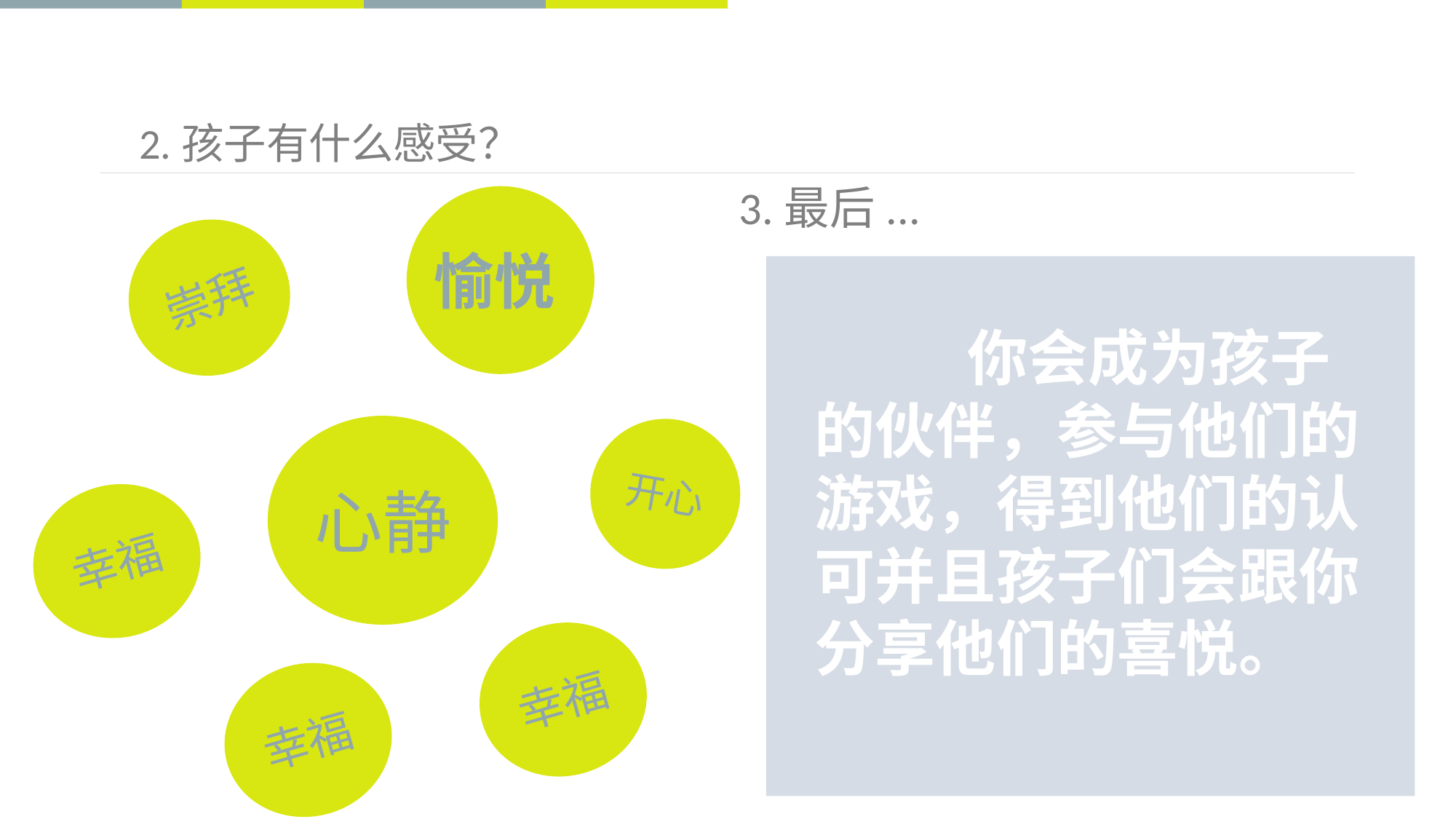

2.孩子有什么感受？
3.最后...

崇拜
愉悦

          你会成为孩子的伙伴，参与他们的游戏，得到他们的认可并且孩子们会跟你分享他们的喜悦。
心静
开心
幸福
幸福
幸福